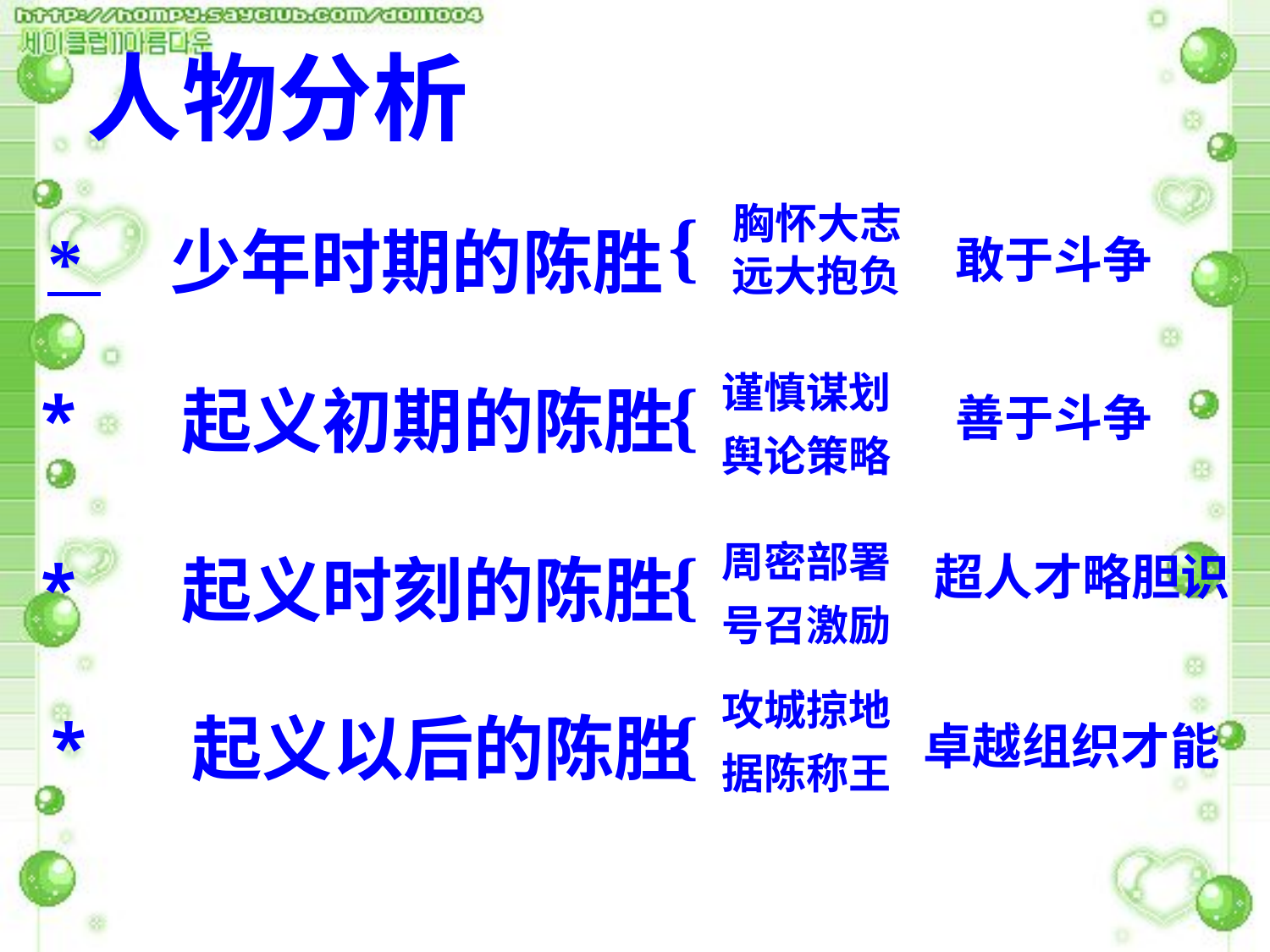

人物分析
{
胸怀大志
*    少年时期的陈胜
敢于斗争
远大抱负
{
谨慎谋划
*  起义初期的陈胜
善于斗争
舆论策略

{
周密部署
*  起义时刻的陈胜
超人才略胆识
号召激励

攻城掠地
{
*  起义以后的陈胜
卓越组织才能
据陈称王